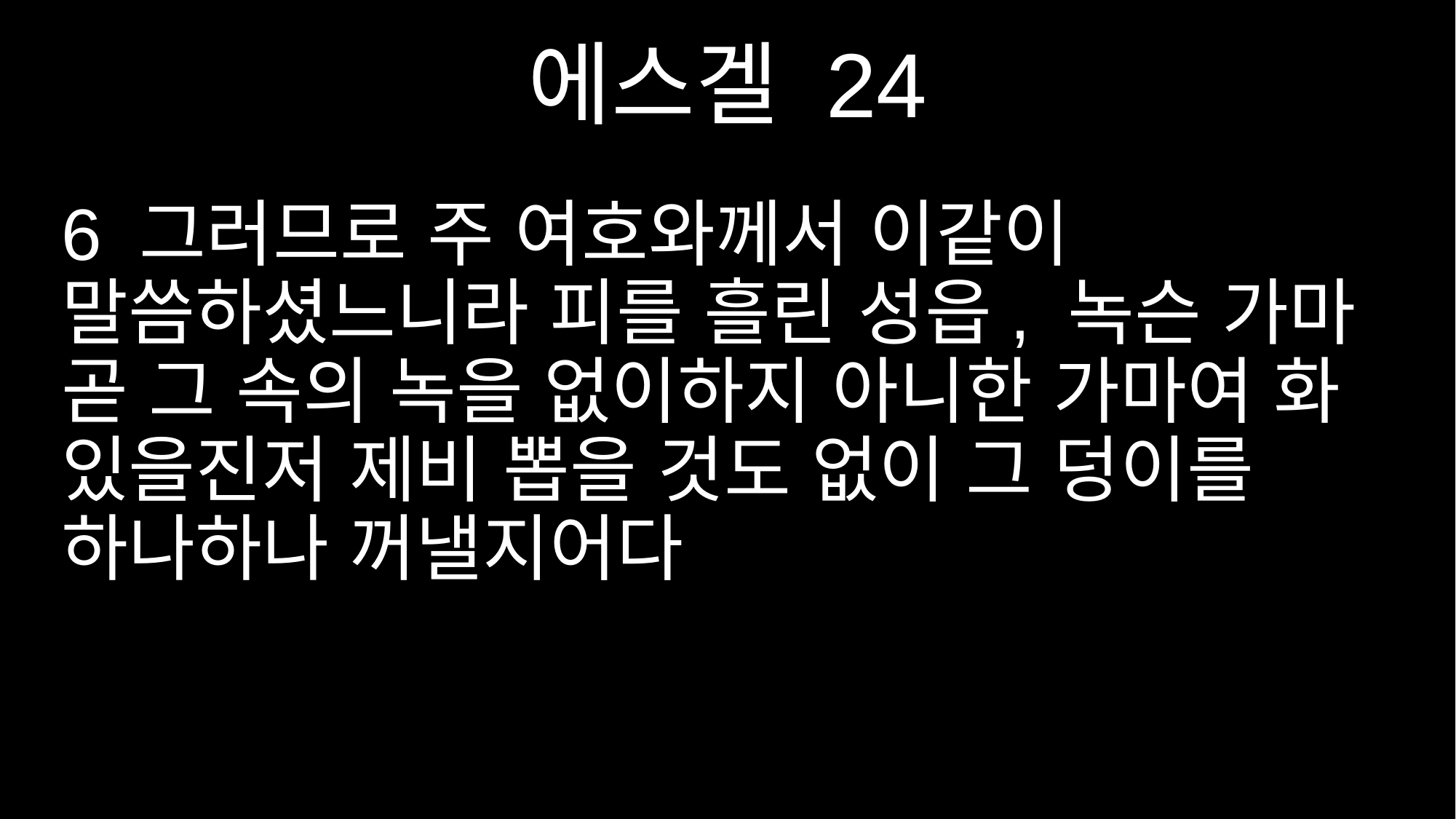

에스겔 24
6 그러므로 주 여호와께서 이같이 말씀하셨느니라 피를 흘린 성읍, 녹슨 가마 곧 그 속의 녹을 없이하지 아니한 가마여 화 있을진저 제비 뽑을 것도 없이 그 덩이를 하나하나 꺼낼지어다